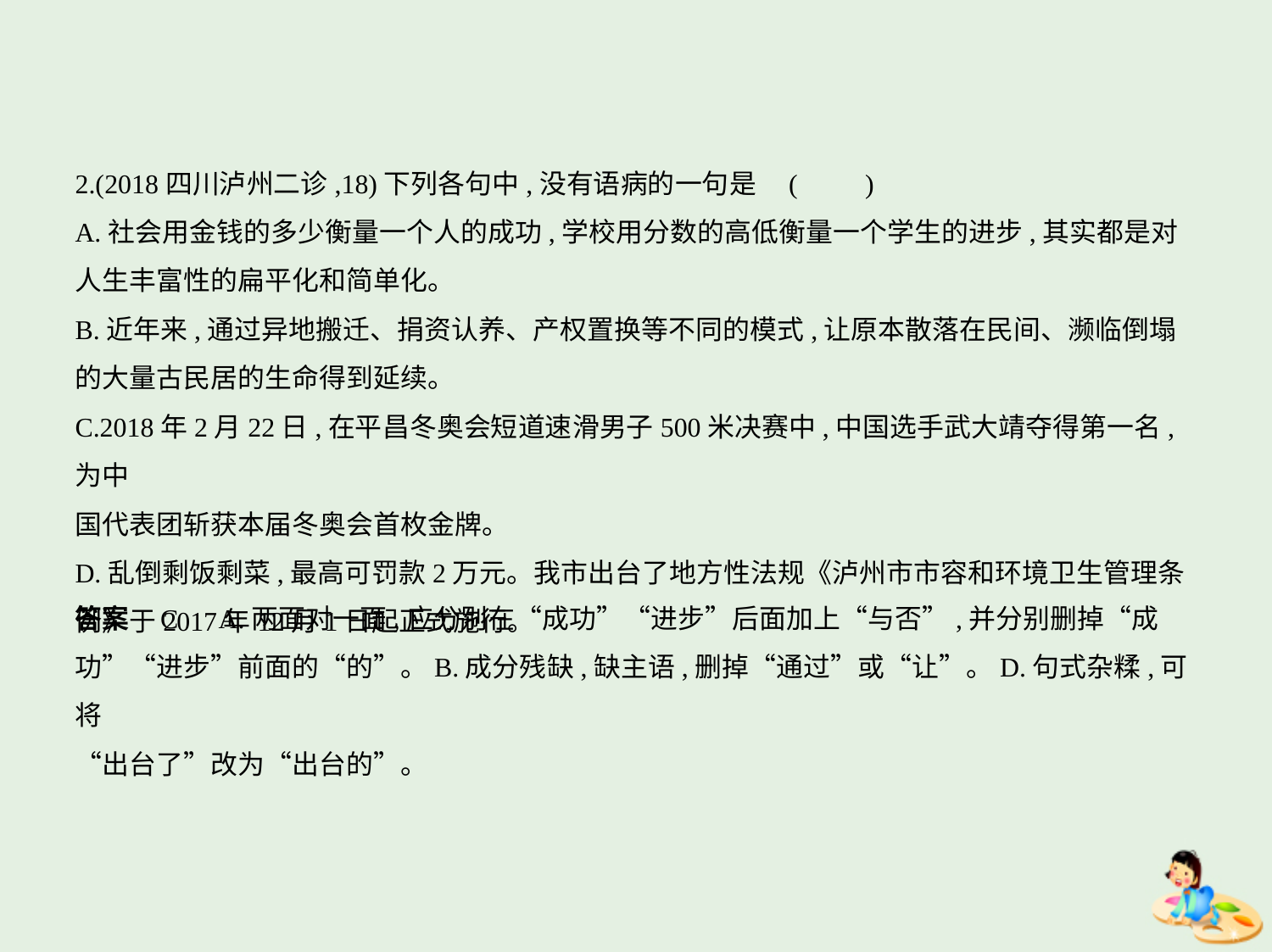

2.(2018四川泸州二诊,18)下列各句中,没有语病的一句是 (　　)
A.社会用金钱的多少衡量一个人的成功,学校用分数的高低衡量一个学生的进步,其实都是对
人生丰富性的扁平化和简单化。
B.近年来,通过异地搬迁、捐资认养、产权置换等不同的模式,让原本散落在民间、濒临倒塌
的大量古民居的生命得到延续。
C.2018年2月22日,在平昌冬奥会短道速滑男子500米决赛中,中国选手武大靖夺得第一名,为中
国代表团斩获本届冬奥会首枚金牌。
D.乱倒剩饭剩菜,最高可罚款2万元。我市出台了地方性法规《泸州市市容和环境卫生管理条
例》于2017年12月1日起正式施行。
答案    C　A.两面对一面,应分别在“成功”“进步”后面加上“与否”,并分别删掉“成
功”“进步”前面的“的”。B.成分残缺,缺主语,删掉“通过”或“让”。D.句式杂糅,可将
“出台了”改为“出台的”。